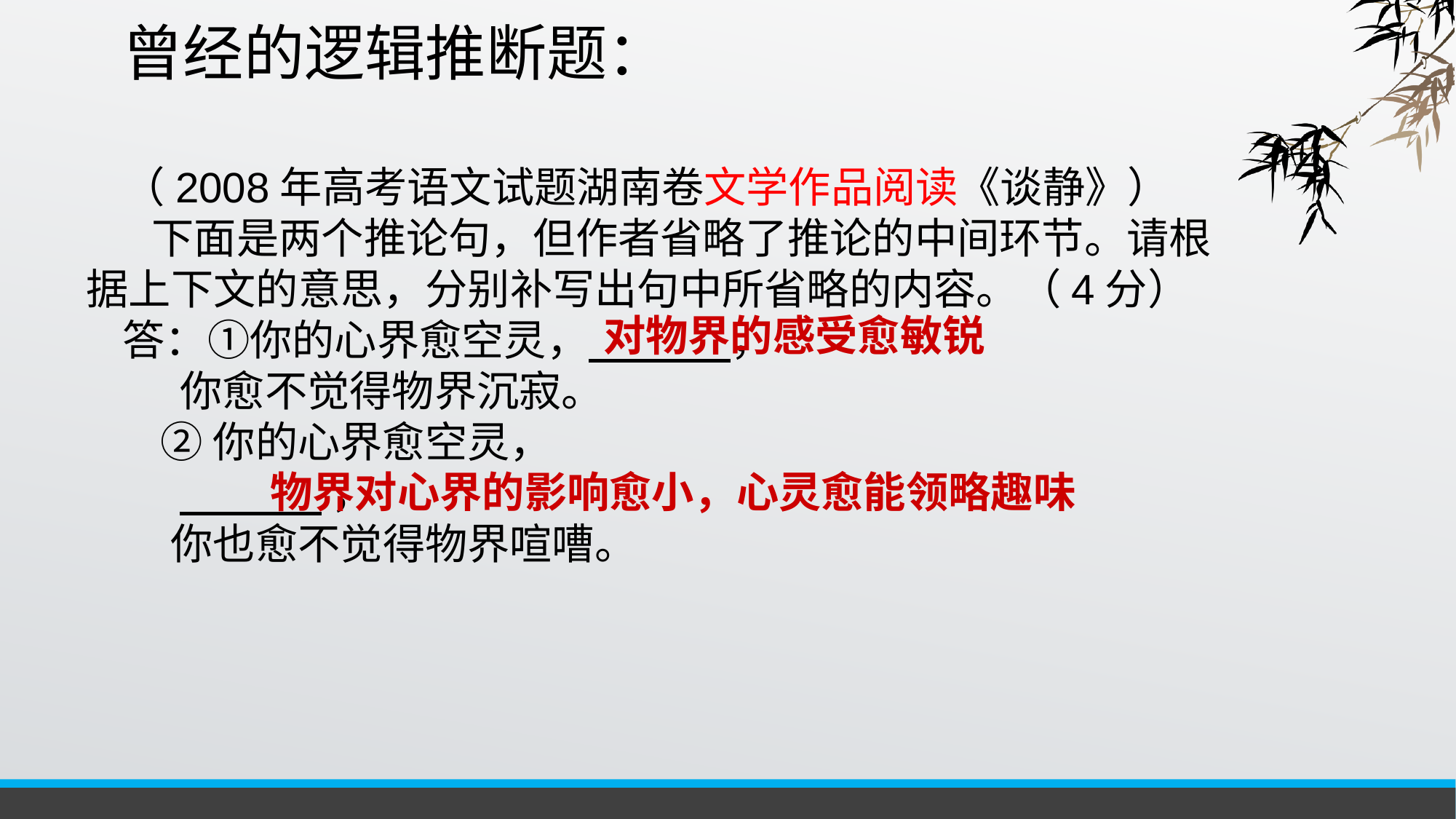

曾经的逻辑推断题：

（2008年高考语文试题湖南卷文学作品阅读《谈静》）
  下面是两个推论句，但作者省略了推论的中间环节。请根据上下文的意思，分别补写出句中所省略的内容。（4分）
答：①你的心界愈空灵，               ，
     你愈不觉得物界沉寂。
    ②你的心界愈空灵，
                     ，
    你也愈不觉得物界喧嘈。
对物界的感受愈敏锐

物界对心界的影响愈小，心灵愈能领略趣味